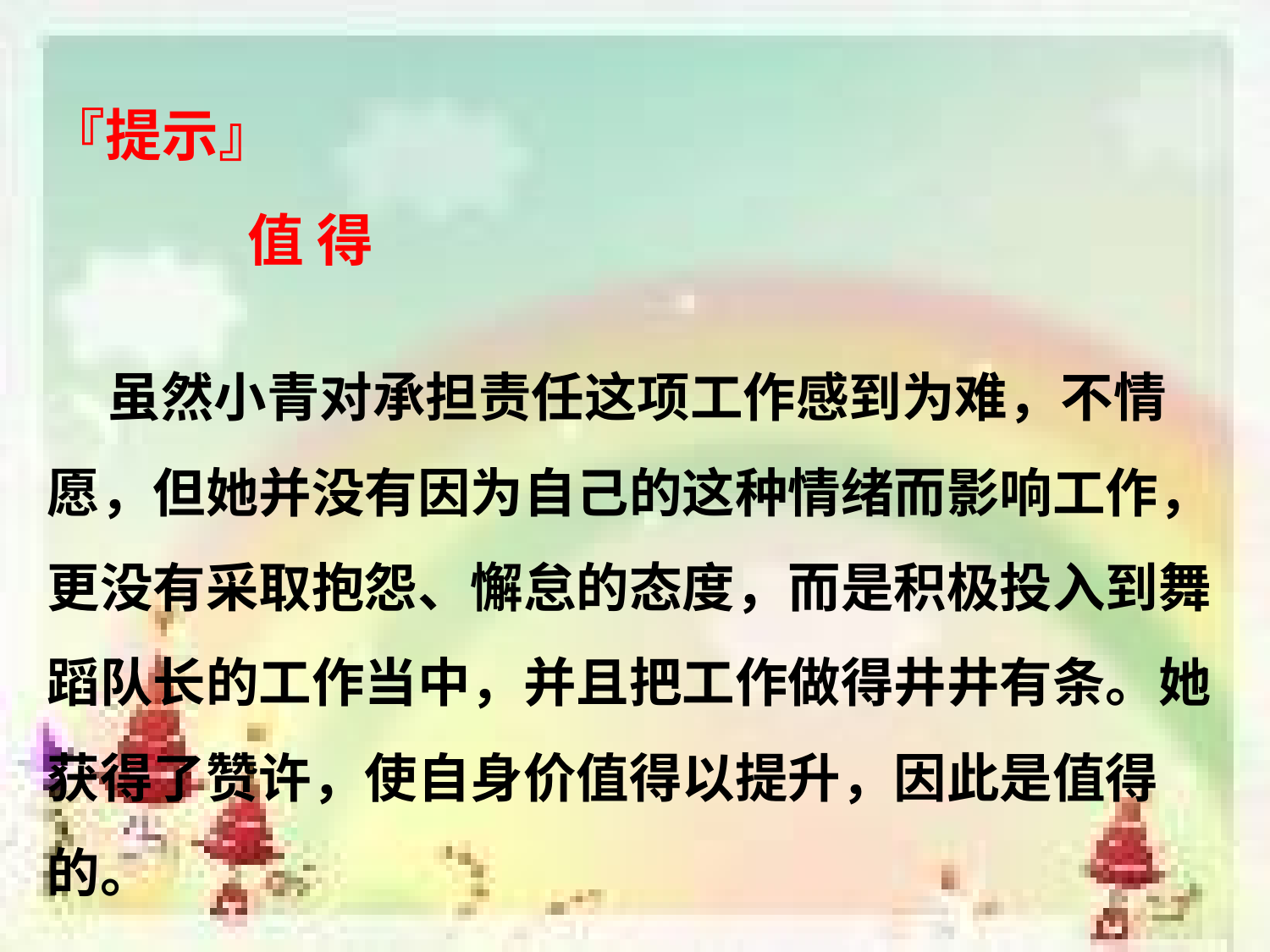

『提示』
值 得
    虽然小青对承担责任这项工作感到为难，不情愿，但她并没有因为自己的这种情绪而影响工作，更没有采取抱怨、懈怠的态度，而是积极投入到舞蹈队长的工作当中，并且把工作做得井井有条。她获得了赞许，使自身价值得以提升，因此是值得的。